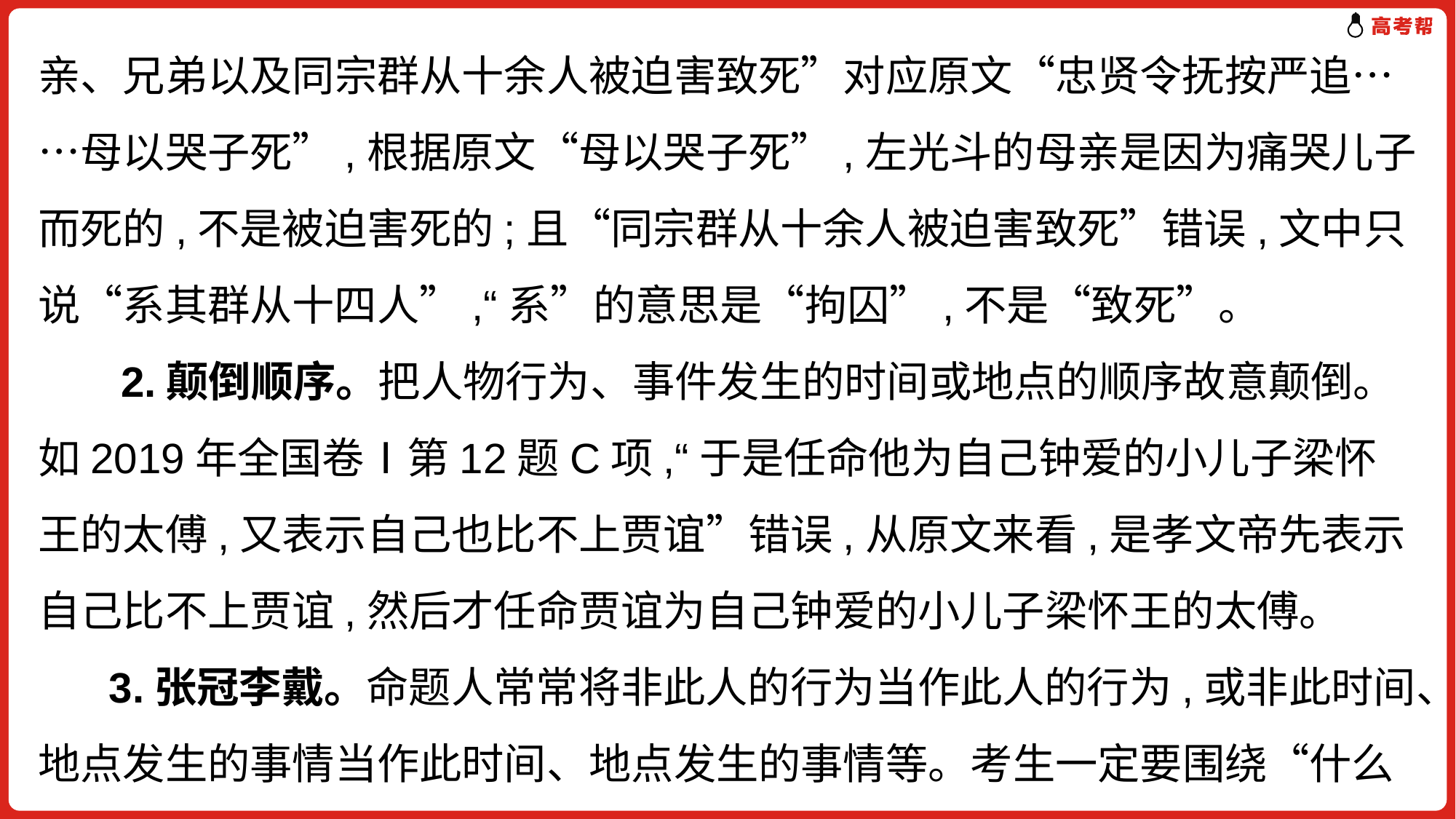

亲、兄弟以及同宗群从十余人被迫害致死”对应原文“忠贤令抚按严追……母以哭子死”,根据原文“母以哭子死”,左光斗的母亲是因为痛哭儿子而死的,不是被迫害死的;且“同宗群从十余人被迫害致死”错误,文中只说“系其群从十四人”,“系”的意思是“拘囚”,不是“致死”。
       2.颠倒顺序。把人物行为、事件发生的时间或地点的顺序故意颠倒。如2019年全国卷Ⅰ第12题C项,“于是任命他为自己钟爱的小儿子梁怀王的太傅,又表示自己也比不上贾谊”错误,从原文来看,是孝文帝先表示自己比不上贾谊,然后才任命贾谊为自己钟爱的小儿子梁怀王的太傅。
      3.张冠李戴。命题人常常将非此人的行为当作此人的行为,或非此时间、地点发生的事情当作此时间、地点发生的事情等。考生一定要围绕“什么